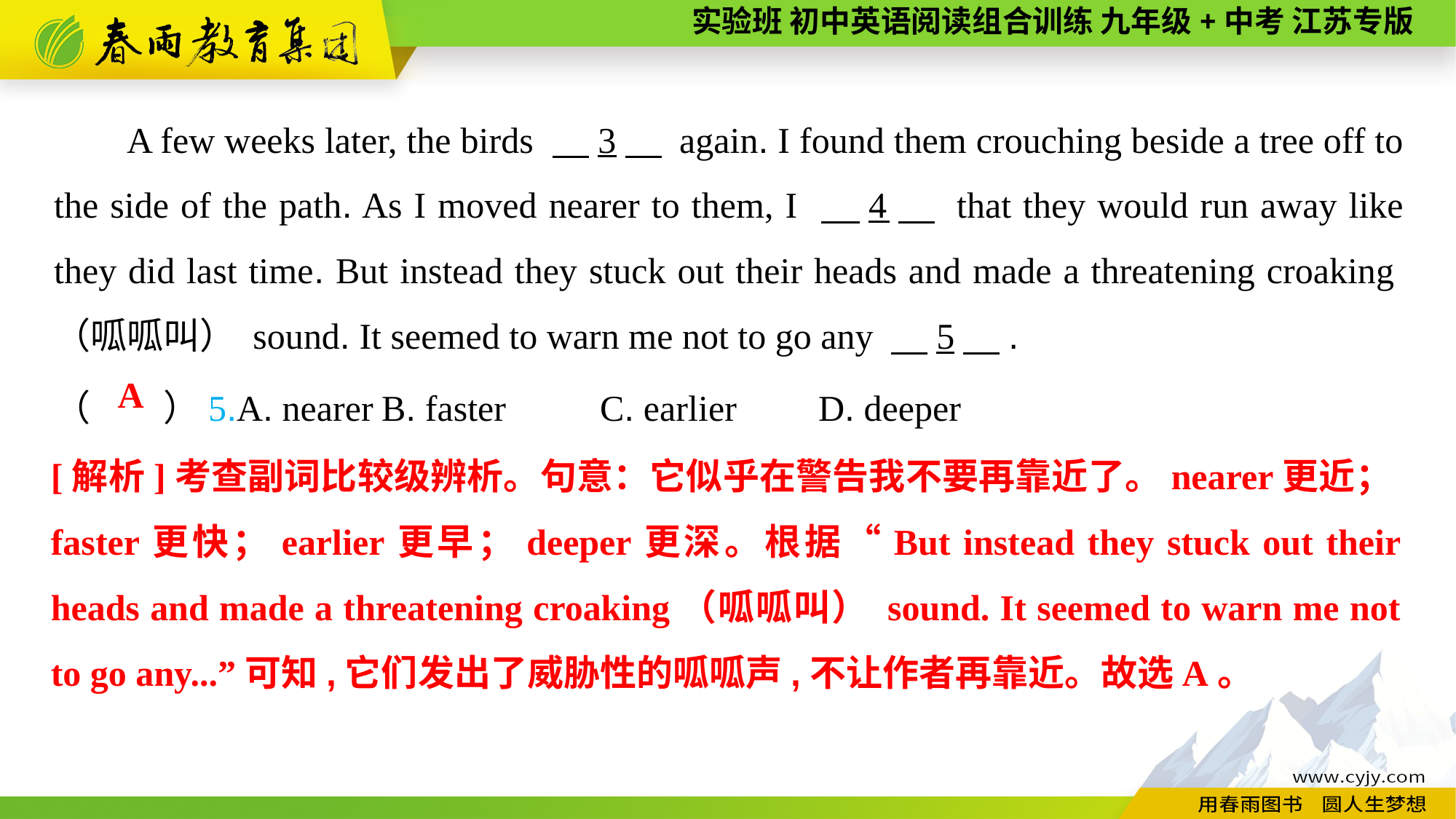

A few weeks later, the birds 　3　 again. I found them crouching beside a tree off to the side of the path. As I moved nearer to them, I 　4　 that they would run away like they did last time. But instead they stuck out their heads and made a threatening croaking（呱呱叫） sound. It seemed to warn me not to go any 　5　.
（　　）5.A. nearer	B. faster	C. earlier	D. deeper
A
[解析]考查副词比较级辨析。句意：它似乎在警告我不要再靠近了。nearer更近；faster更快；earlier更早；deeper更深。根据“But instead they stuck out their heads and made a threatening croaking（呱呱叫） sound. It seemed to warn me not to go any...”可知,它们发出了威胁性的呱呱声,不让作者再靠近。故选A。